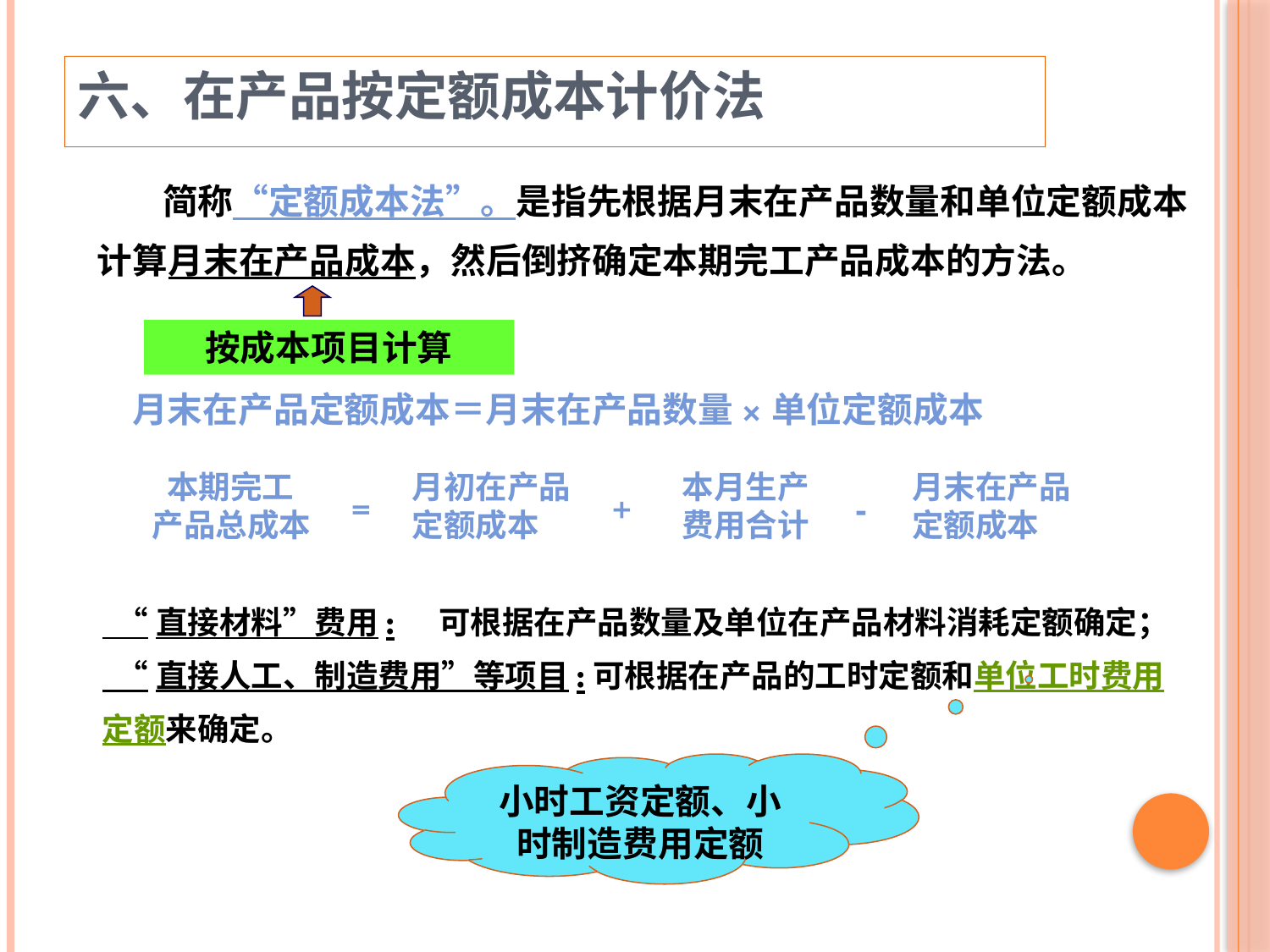

六、在产品按定额成本计价法
        简称“定额成本法”。是指先根据月末在产品数量和单位定额成本计算月末在产品成本，然后倒挤确定本期完工产品成本的方法。

     按成本项目计算
月末在产品定额成本＝月末在产品数量×单位定额成本
 本期完工产品总成本
月初在产品定额成本
本月生产费用合计
月末在产品定额成本
=
+
-
  “直接材料”费用:    可根据在产品数量及单位在产品材料消耗定额确定；
  “直接人工、制造费用”等项目:可根据在产品的工时定额和单位工时费用定额来确定。
小时工资定额、小时制造费用定额